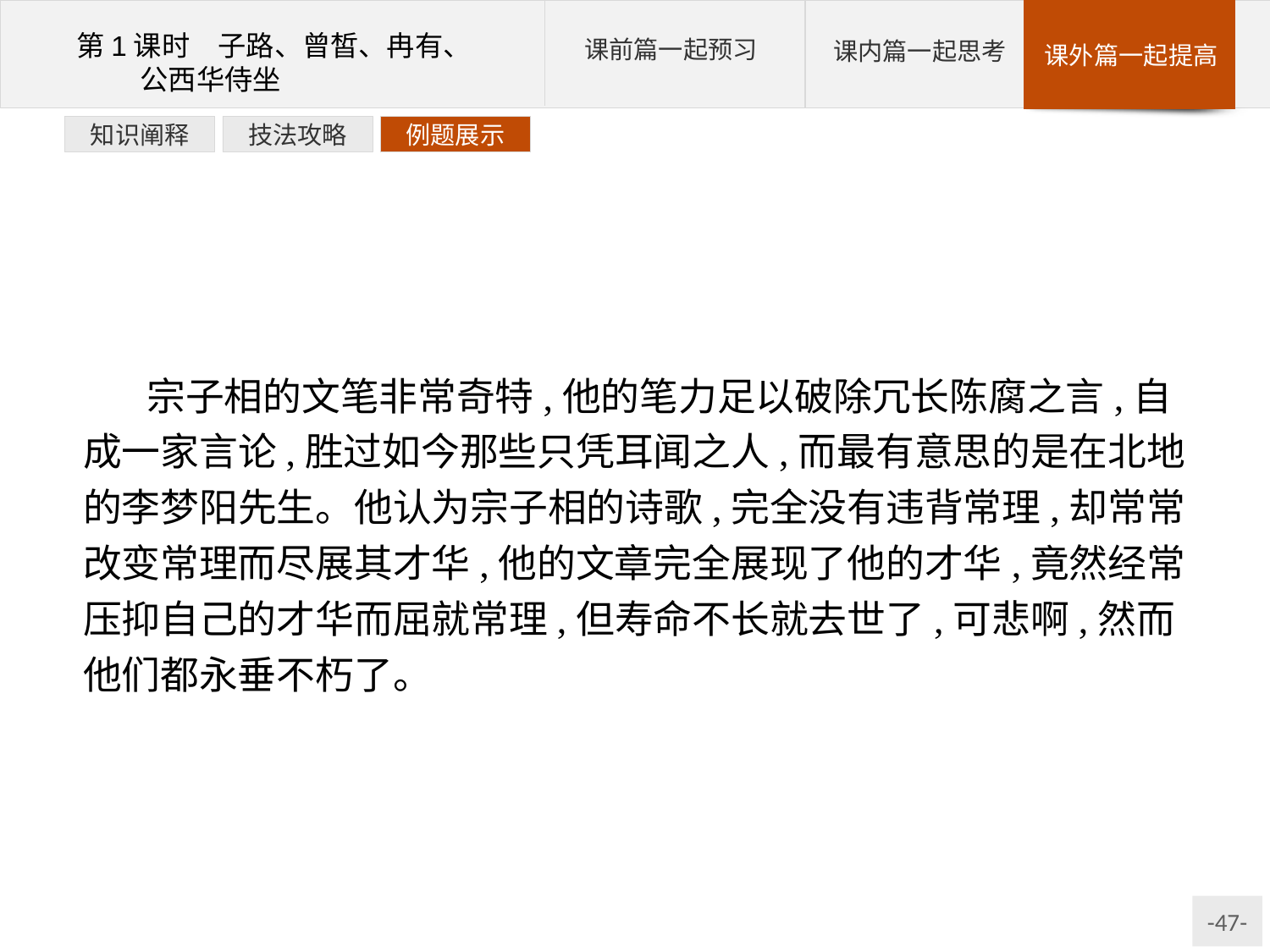

例题展示
技法攻略
知识阐释
  宗子相的文笔非常奇特,他的笔力足以破除冗长陈腐之言,自成一家言论,胜过如今那些只凭耳闻之人,而最有意思的是在北地的李梦阳先生。他认为宗子相的诗歌,完全没有违背常理,却常常改变常理而尽展其才华,他的文章完全展现了他的才华,竟然经常压抑自己的才华而屈就常理,但寿命不长就去世了,可悲啊,然而他们都永垂不朽了。